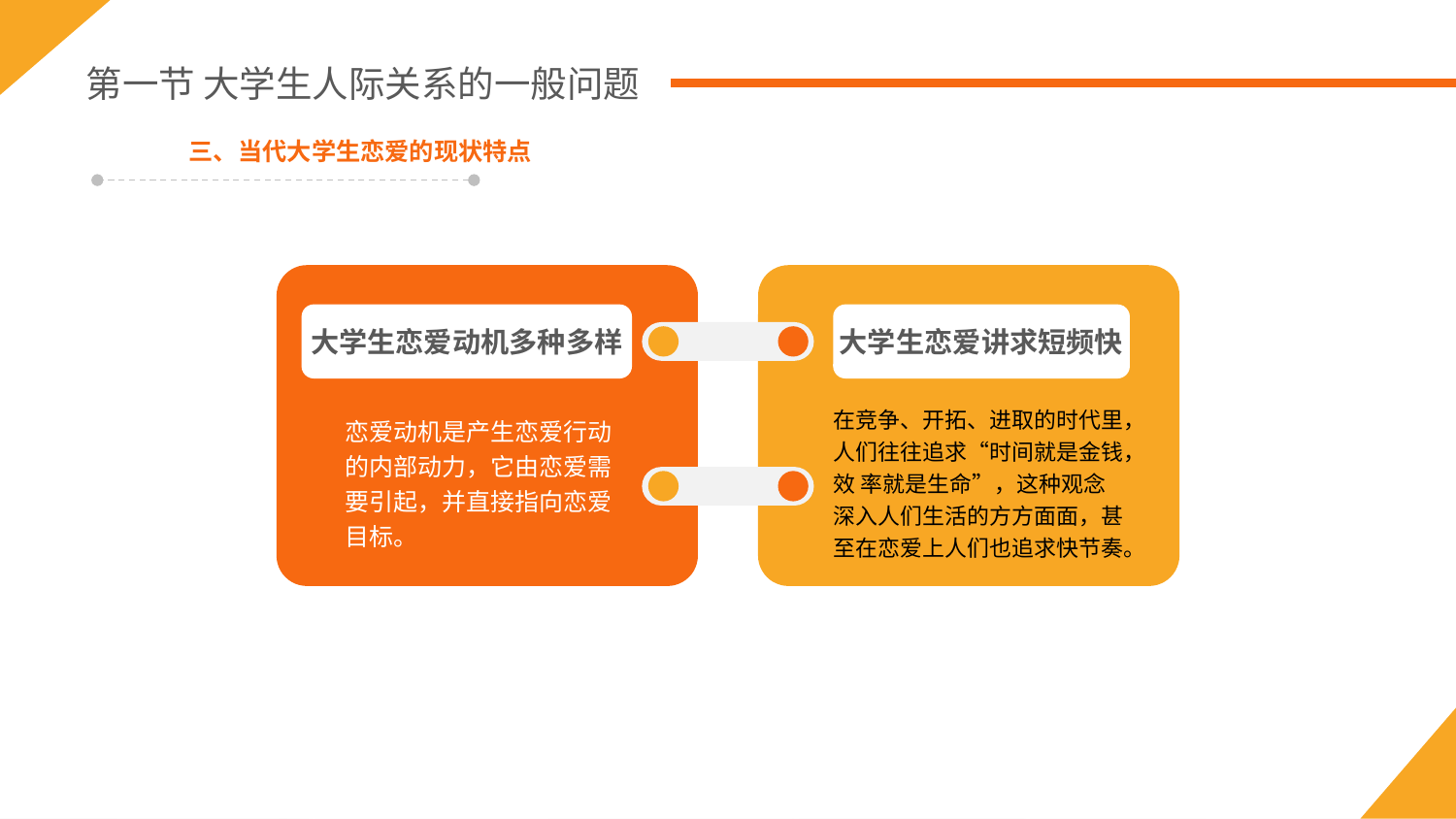

第一节 大学生人际关系的一般问题
三、当代大学生恋爱的现状特点

大学生恋爱动机多种多样
大学生恋爱讲求短频快

大学生恋爱普遍

在竞争、开拓、进取的时代里，人们往往追求“时间就是金钱，效 率就是生命”，这种观念深入人们生活的方方面面，甚至在恋爱上人们也追求快节奏。
恋爱动机是产生恋爱行动的内部动力，它由恋爱需要引起，并直接指向恋爱目标。